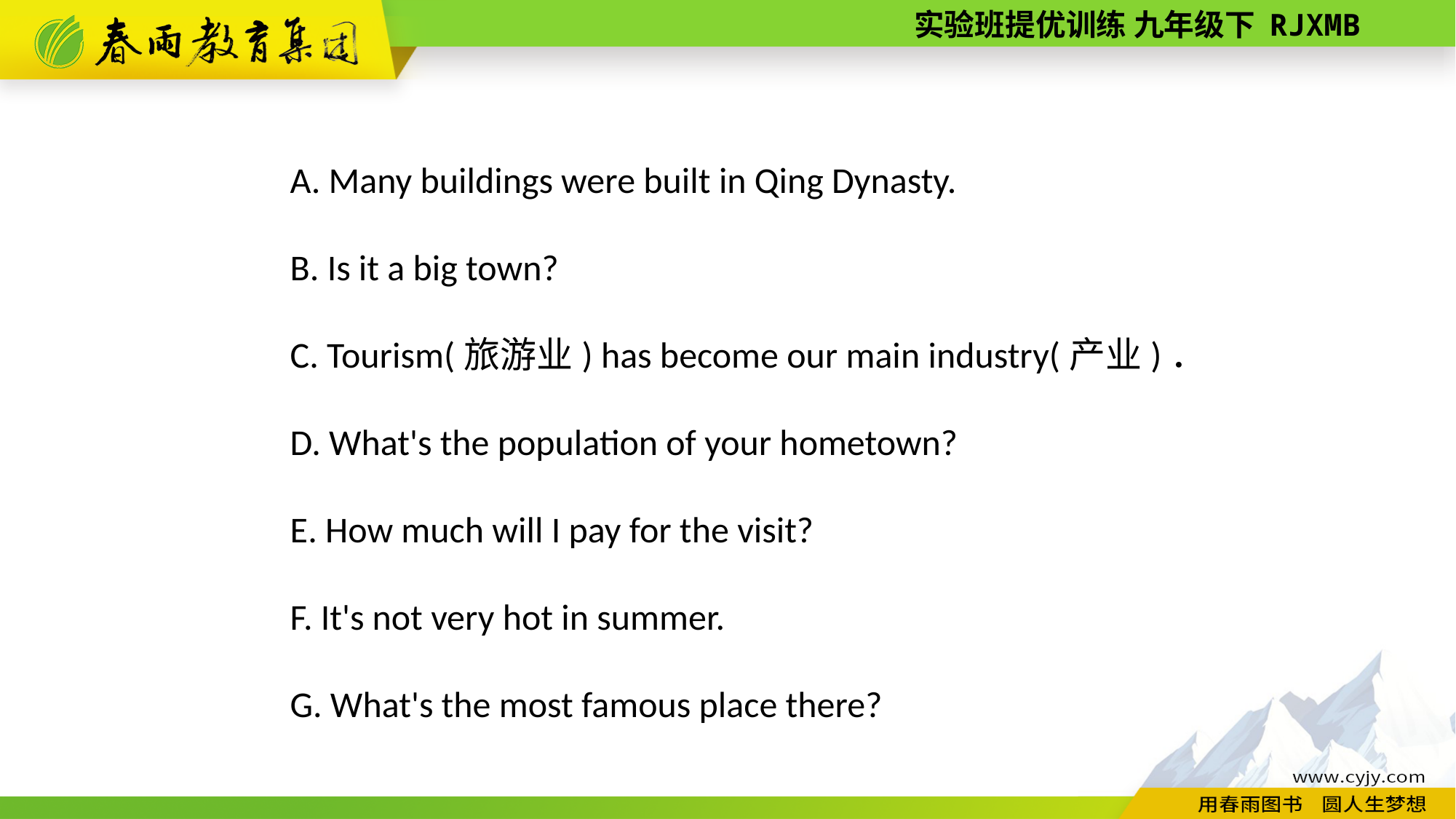

A. Many buildings were built in Qing Dynasty.
B. Is it a big town?
C. Tourism(旅游业) has become our main industry(产业)．
D. What's the population of your hometown?
E. How much will I pay for the visit?
F. It's not very hot in summer.
G. What's the most famous place there?